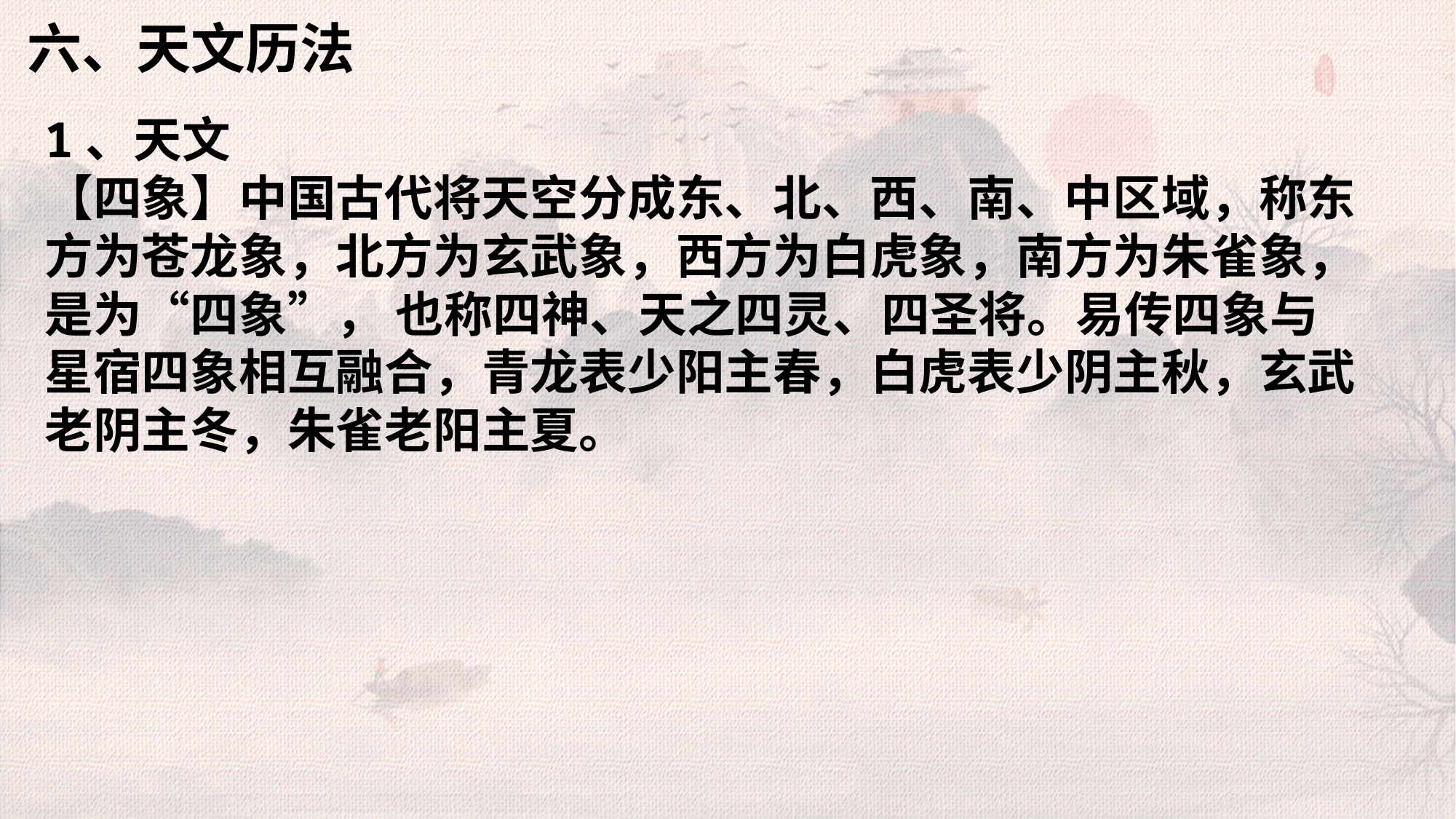

六、天文历法
1、天文
【四象】中国古代将天空分成东、北、西、南、中区域，称东方为苍龙象，北方为玄武象，西方为白虎象，南方为朱雀象，是为“四象”， 也称四神、天之四灵、四圣将。易传四象与星宿四象相互融合，青龙表少阳主春，白虎表少阴主秋，玄武老阴主冬，朱雀老阳主夏。